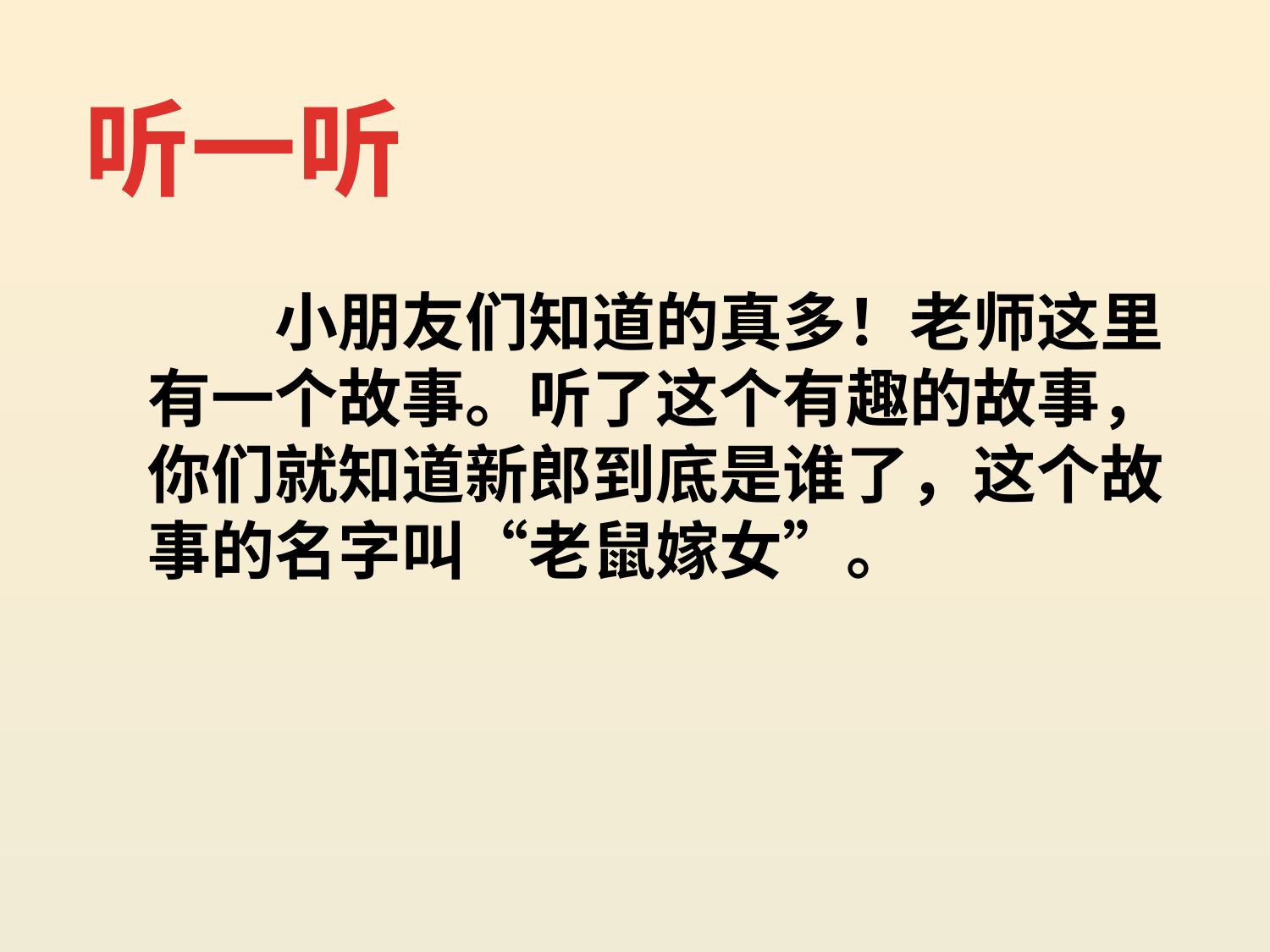

听一听
　　小朋友们知道的真多！老师这里有一个故事。听了这个有趣的故事，你们就知道新郎到底是谁了，这个故事的名字叫“老鼠嫁女”。